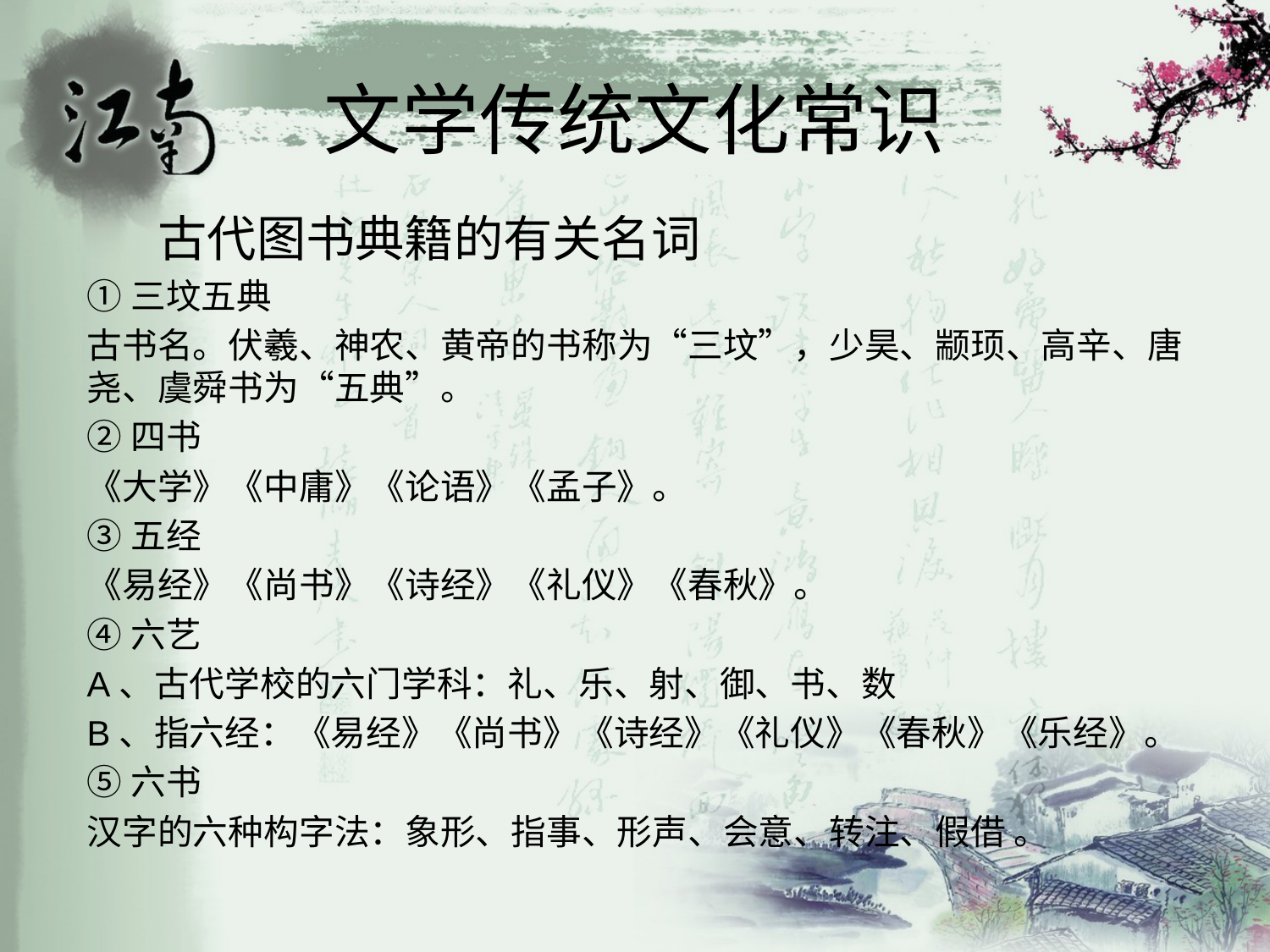

# 文学传统文化常识
        古代图书典籍的有关名词
①三坟五典
古书名。伏羲、神农、黄帝的书称为“三坟”，少昊、颛顼、高辛、唐尧、虞舜书为“五典”。
②四书
《大学》《中庸》《论语》《孟子》。
③五经
《易经》《尚书》《诗经》《礼仪》《春秋》。
④六艺
A、古代学校的六门学科：礼、乐、射、御、书、数
B、指六经：《易经》《尚书》《诗经》《礼仪》《春秋》《乐经》。
⑤六书
汉字的六种构字法：象形、指事、形声、会意、转注、假借 。